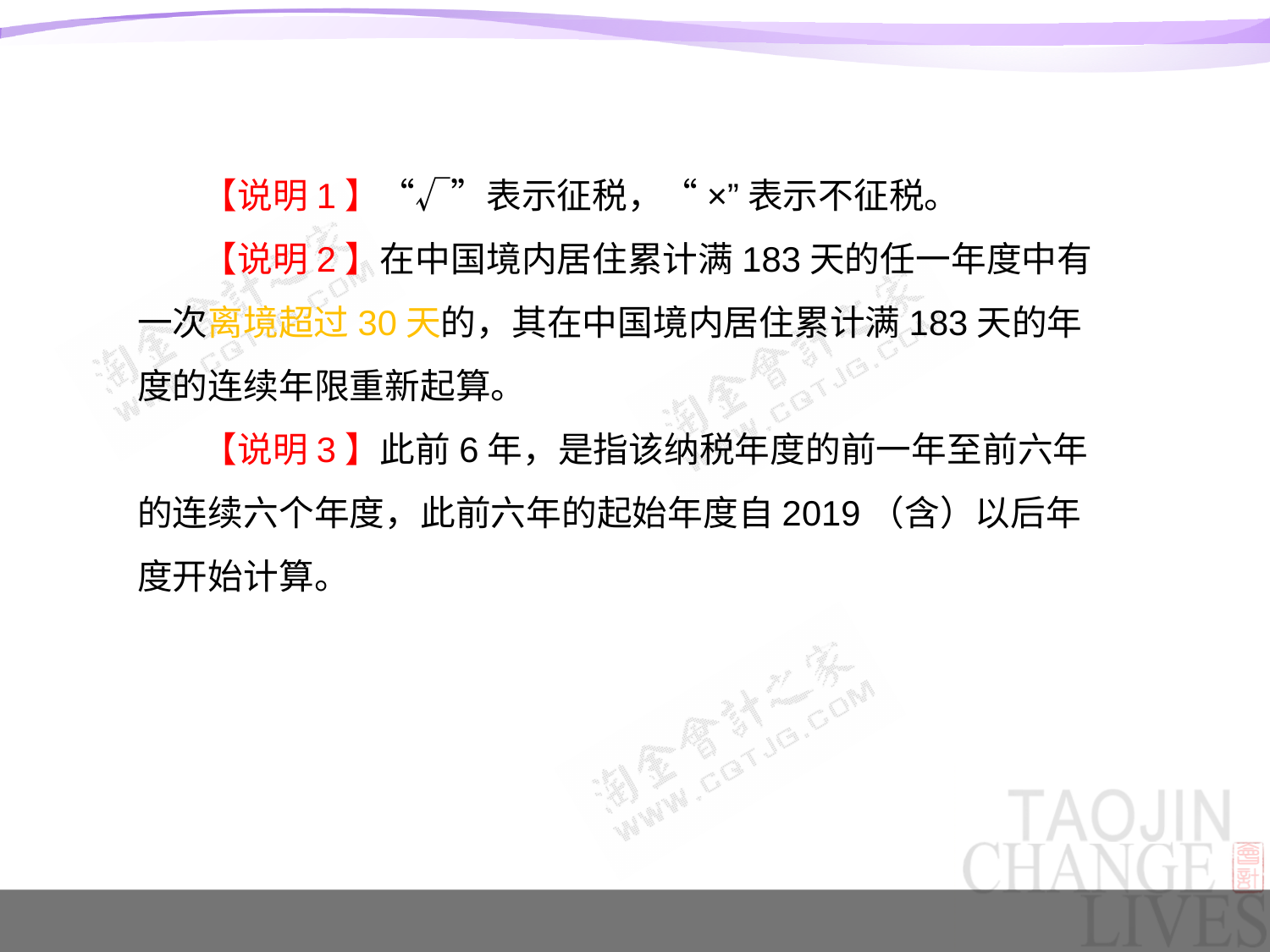

#
【说明1】“√”表示征税，“×”表示不征税。
【说明2】在中国境内居住累计满183天的任一年度中有一次离境超过30天的，其在中国境内居住累计满183天的年度的连续年限重新起算。
【说明3】此前6年，是指该纳税年度的前一年至前六年的连续六个年度，此前六年的起始年度自2019（含）以后年度开始计算。